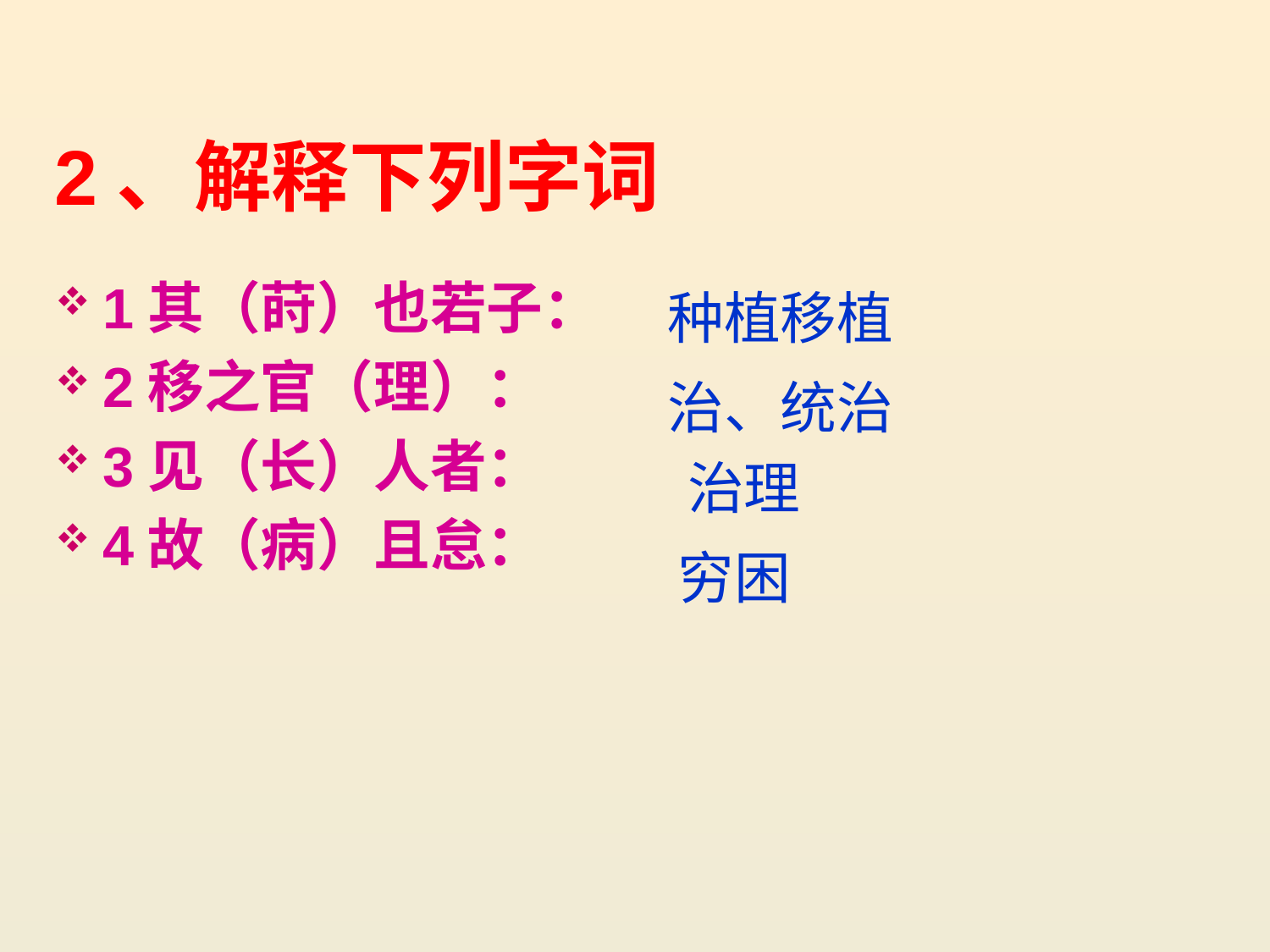

# 2、解释下列字词
1其（莳）也若子：
2移之官（理）：
3见（长）人者：
4故（病）且怠：

种植移植
治、统治
治理
穷困